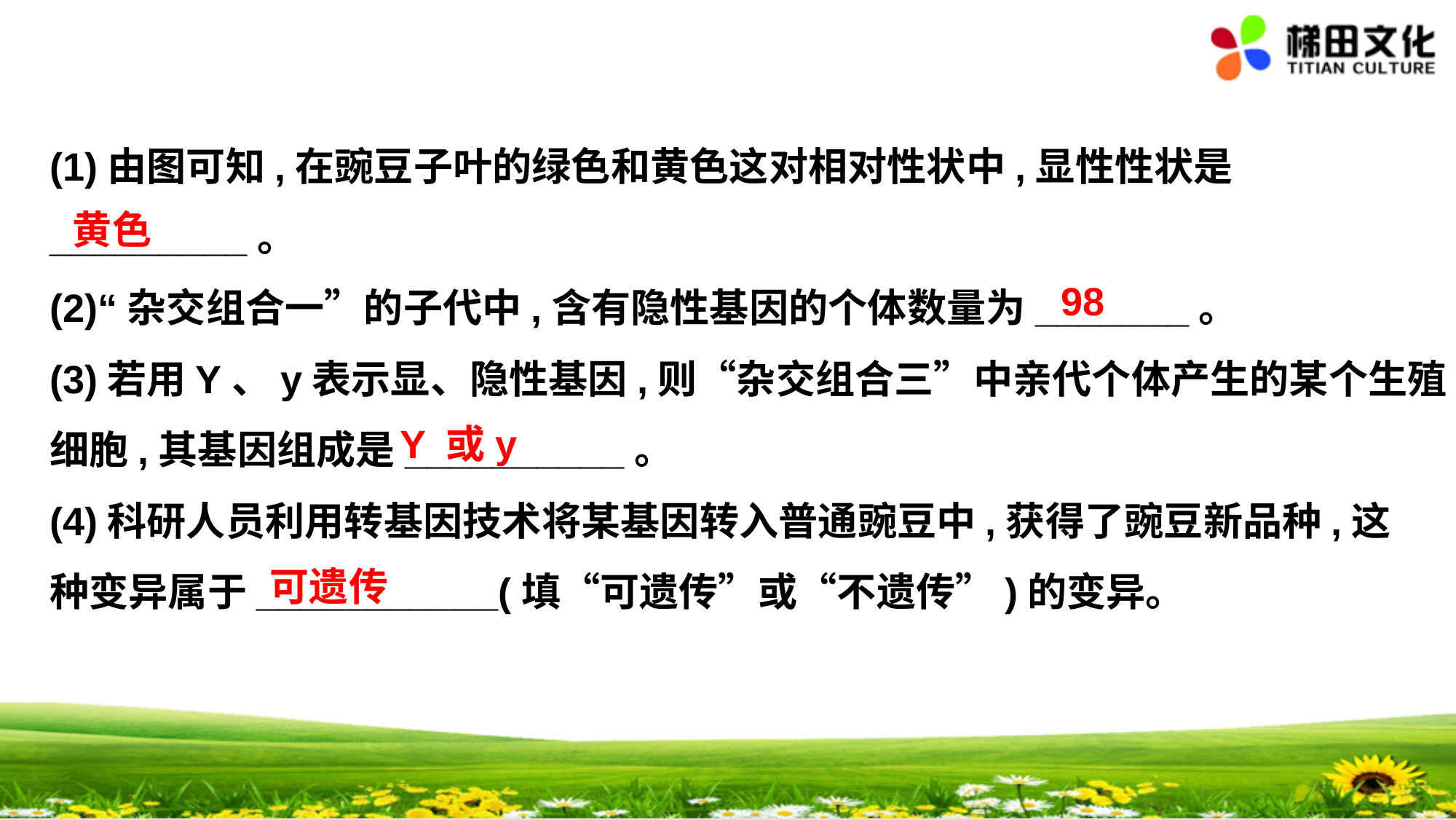

(1)由图可知,在豌豆子叶的绿色和黄色这对相对性状中,显性性状是
_________。
(2)“杂交组合一”的子代中,含有隐性基因的个体数量为_______。
(3)若用Y、y表示显、隐性基因,则“杂交组合三”中亲代个体产生的某个生殖
细胞,其基因组成是__________。
(4)科研人员利用转基因技术将某基因转入普通豌豆中,获得了豌豆新品种,这
种变异属于___________(填“可遗传”或“不遗传”)的变异。
　黄色
　98
　Y 或y
　可遗传